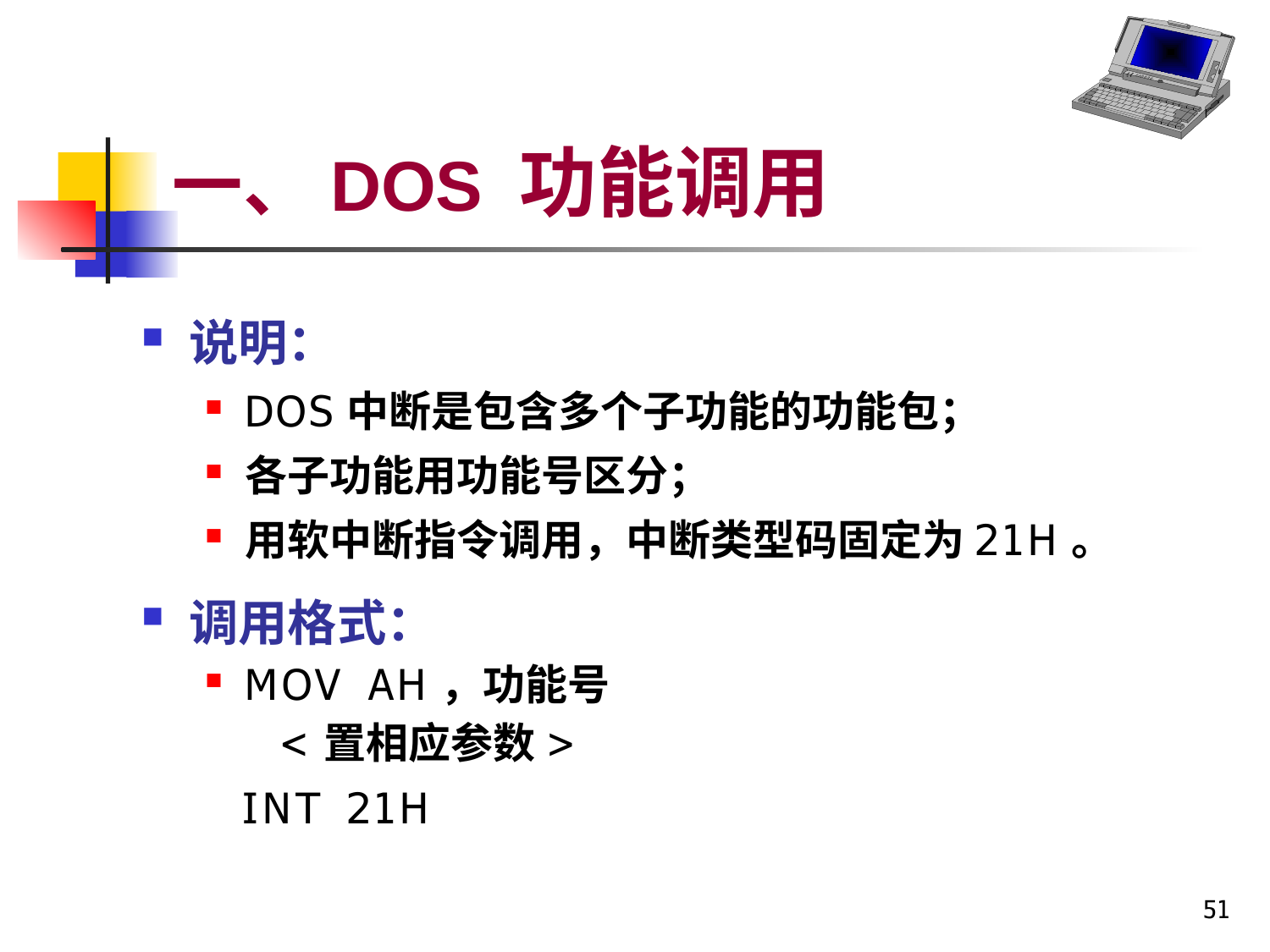

# 一、DOS 功能调用
说明：
DOS中断是包含多个子功能的功能包；
各子功能用功能号区分；
用软中断指令调用，中断类型码固定为21H。
调用格式：
MOV  AH，功能号
           <置相应参数>
       INT  21H
51